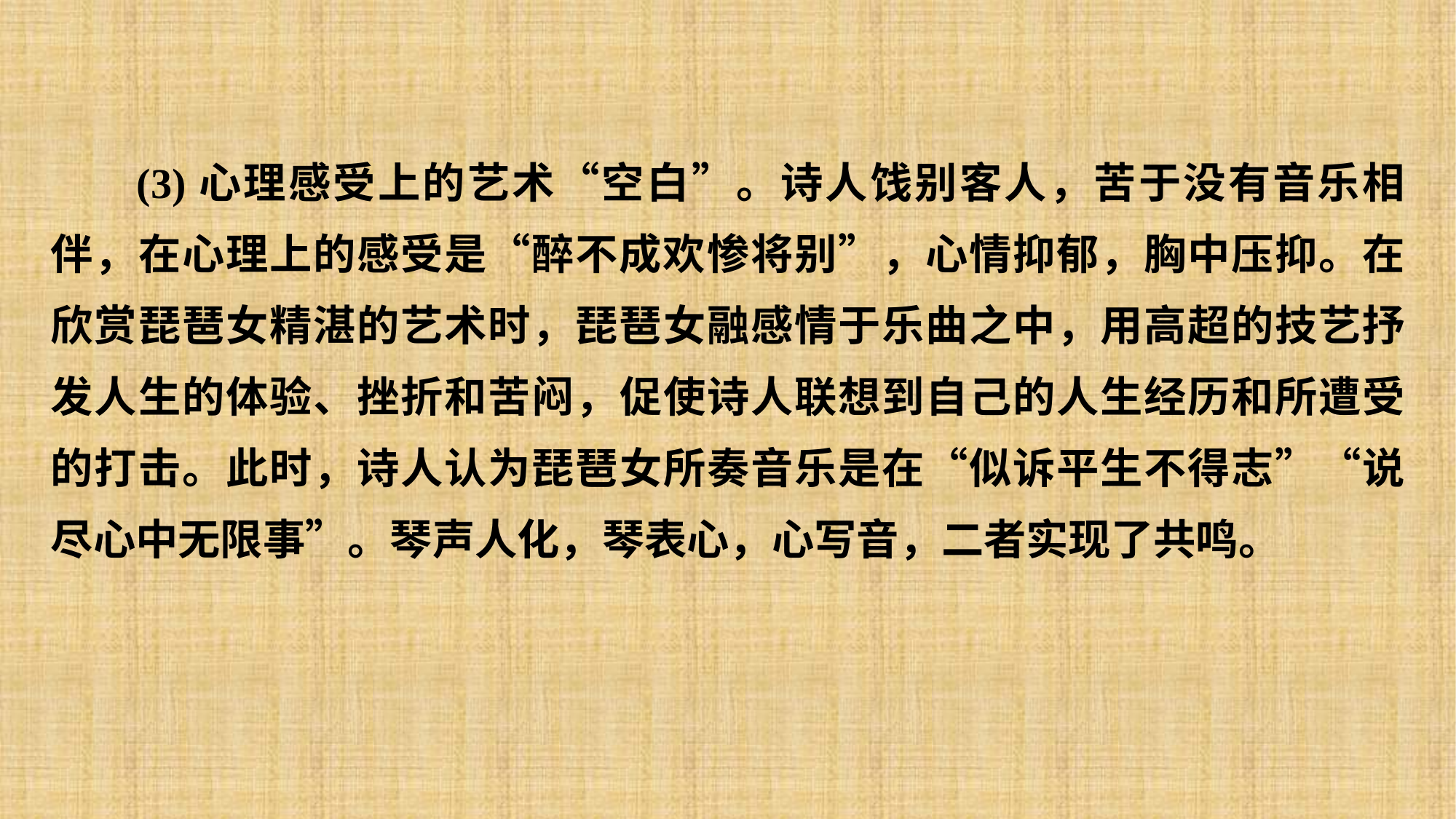

(3)心理感受上的艺术“空白”。诗人饯别客人，苦于没有音乐相伴，在心理上的感受是“醉不成欢惨将别”，心情抑郁，胸中压抑。在欣赏琵琶女精湛的艺术时，琵琶女融感情于乐曲之中，用高超的技艺抒发人生的体验、挫折和苦闷，促使诗人联想到自己的人生经历和所遭受的打击。此时，诗人认为琵琶女所奏音乐是在“似诉平生不得志”“说尽心中无限事”。琴声人化，琴表心，心写音，二者实现了共鸣。